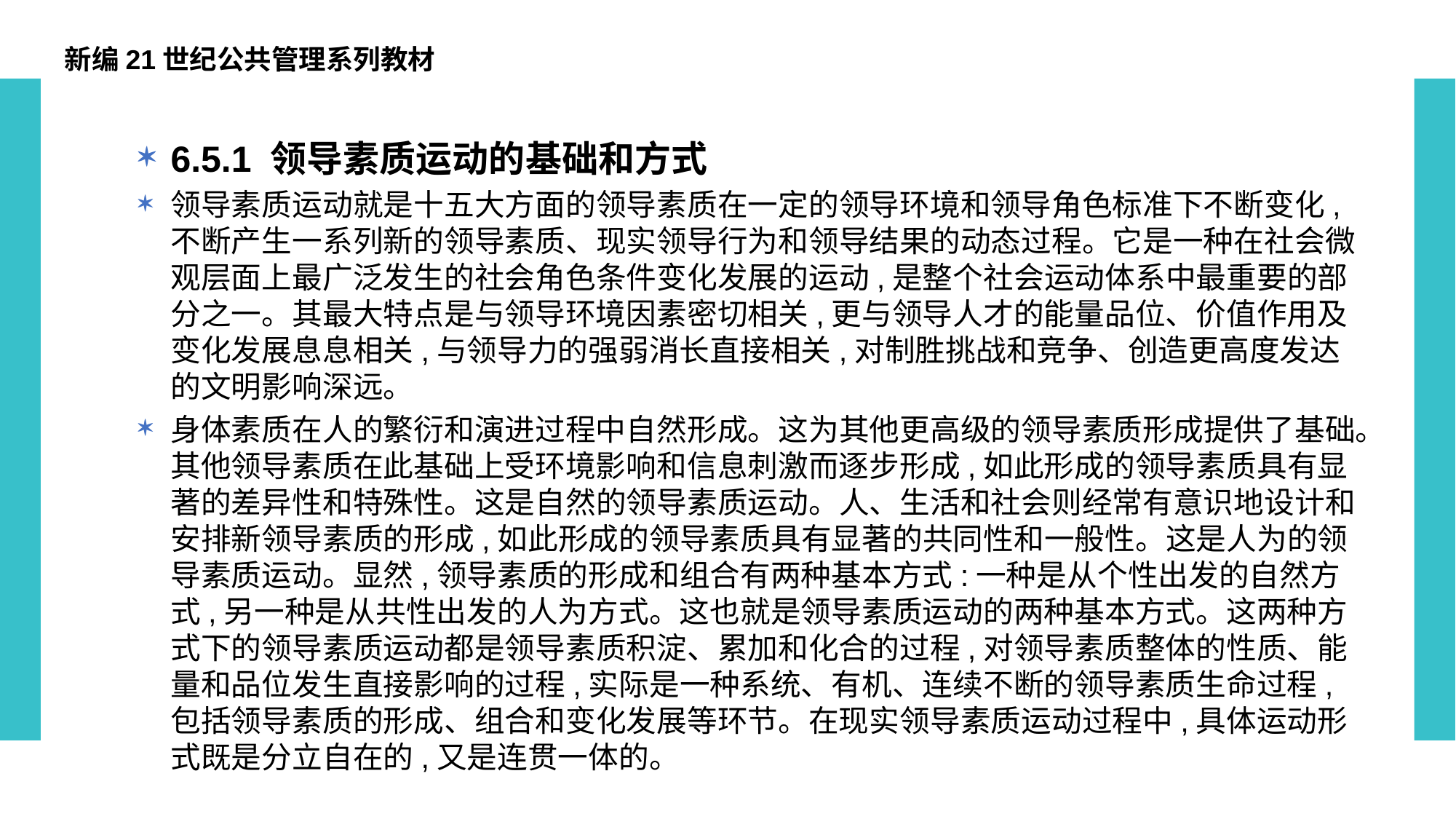

新编21世纪公共管理系列教材
6.5.1 领导素质运动的基础和方式
领导素质运动就是十五大方面的领导素质在一定的领导环境和领导角色标准下不断变化,不断产生一系列新的领导素质、现实领导行为和领导结果的动态过程。它是一种在社会微观层面上最广泛发生的社会角色条件变化发展的运动,是整个社会运动体系中最重要的部分之一。其最大特点是与领导环境因素密切相关,更与领导人才的能量品位、价值作用及变化发展息息相关,与领导力的强弱消长直接相关,对制胜挑战和竞争、创造更高度发达的文明影响深远。
身体素质在人的繁衍和演进过程中自然形成。这为其他更高级的领导素质形成提供了基础。其他领导素质在此基础上受环境影响和信息刺激而逐步形成,如此形成的领导素质具有显著的差异性和特殊性。这是自然的领导素质运动。人、生活和社会则经常有意识地设计和安排新领导素质的形成,如此形成的领导素质具有显著的共同性和一般性。这是人为的领导素质运动。显然,领导素质的形成和组合有两种基本方式:一种是从个性出发的自然方式,另一种是从共性出发的人为方式。这也就是领导素质运动的两种基本方式。这两种方式下的领导素质运动都是领导素质积淀、累加和化合的过程,对领导素质整体的性质、能量和品位发生直接影响的过程,实际是一种系统、有机、连续不断的领导素质生命过程,包括领导素质的形成、组合和变化发展等环节。在现实领导素质运动过程中,具体运动形式既是分立自在的,又是连贯一体的。